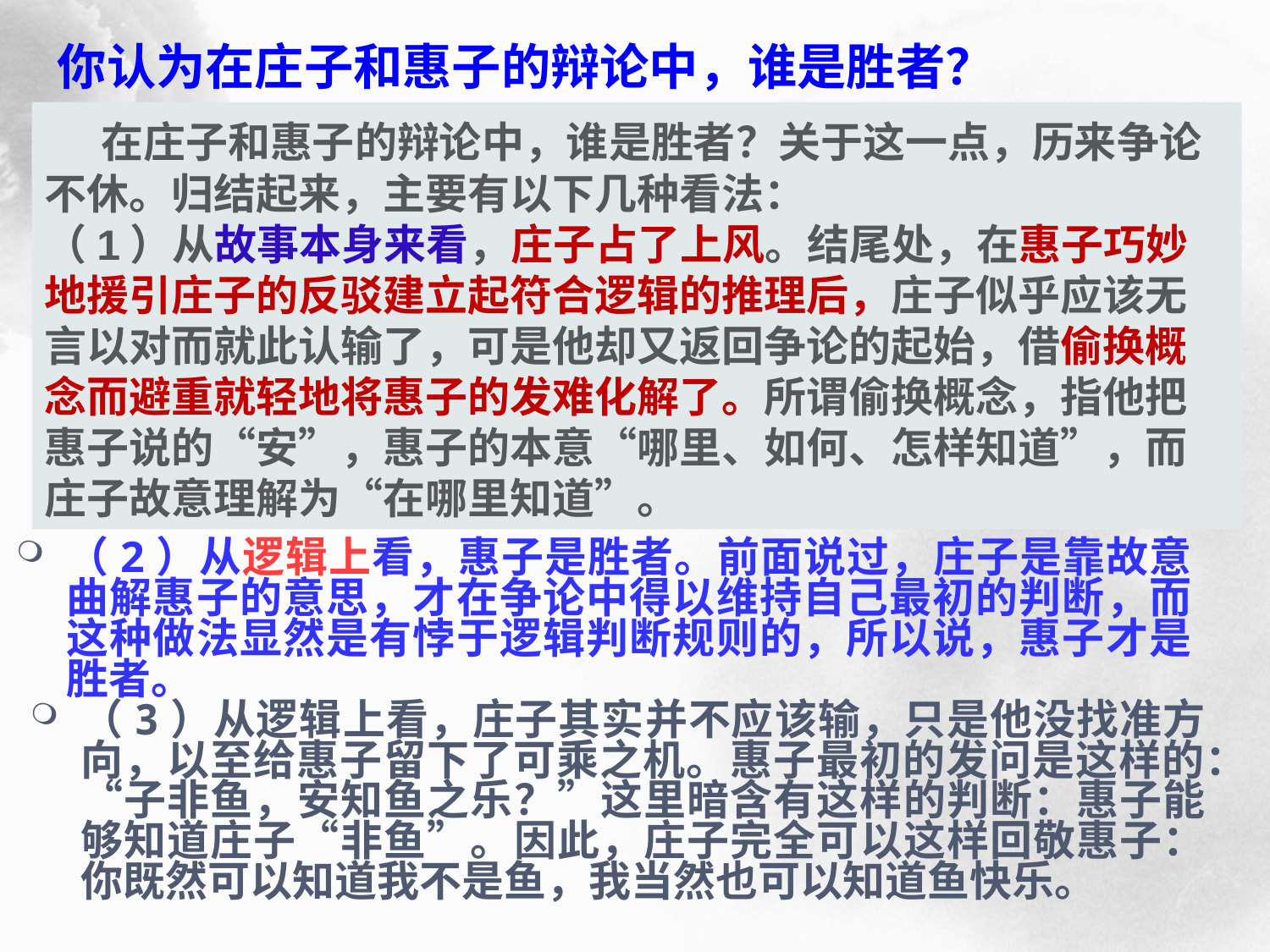

你认为在庄子和惠子的辩论中，谁是胜者？
    在庄子和惠子的辩论中，谁是胜者？关于这一点，历来争论不休。归结起来，主要有以下几种看法：
（1）从故事本身来看，庄子占了上风。结尾处，在惠子巧妙地援引庄子的反驳建立起符合逻辑的推理后，庄子似乎应该无言以对而就此认输了，可是他却又返回争论的起始，借偷换概念而避重就轻地将惠子的发难化解了。所谓偷换概念，指他把惠子说的“安”，惠子的本意“哪里、如何、怎样知道”，而庄子故意理解为“在哪里知道”。
（2）从逻辑上看，惠子是胜者。前面说过，庄子是靠故意曲解惠子的意思，才在争论中得以维持自己最初的判断，而这种做法显然是有悖于逻辑判断规则的，所以说，惠子才是胜者。
（3）从逻辑上看，庄子其实并不应该输，只是他没找准方向，以至给惠子留下了可乘之机。惠子最初的发问是这样的：“子非鱼，安知鱼之乐？”这里暗含有这样的判断：惠子能够知道庄子“非鱼”。因此，庄子完全可以这样回敬惠子：你既然可以知道我不是鱼，我当然也可以知道鱼快乐。